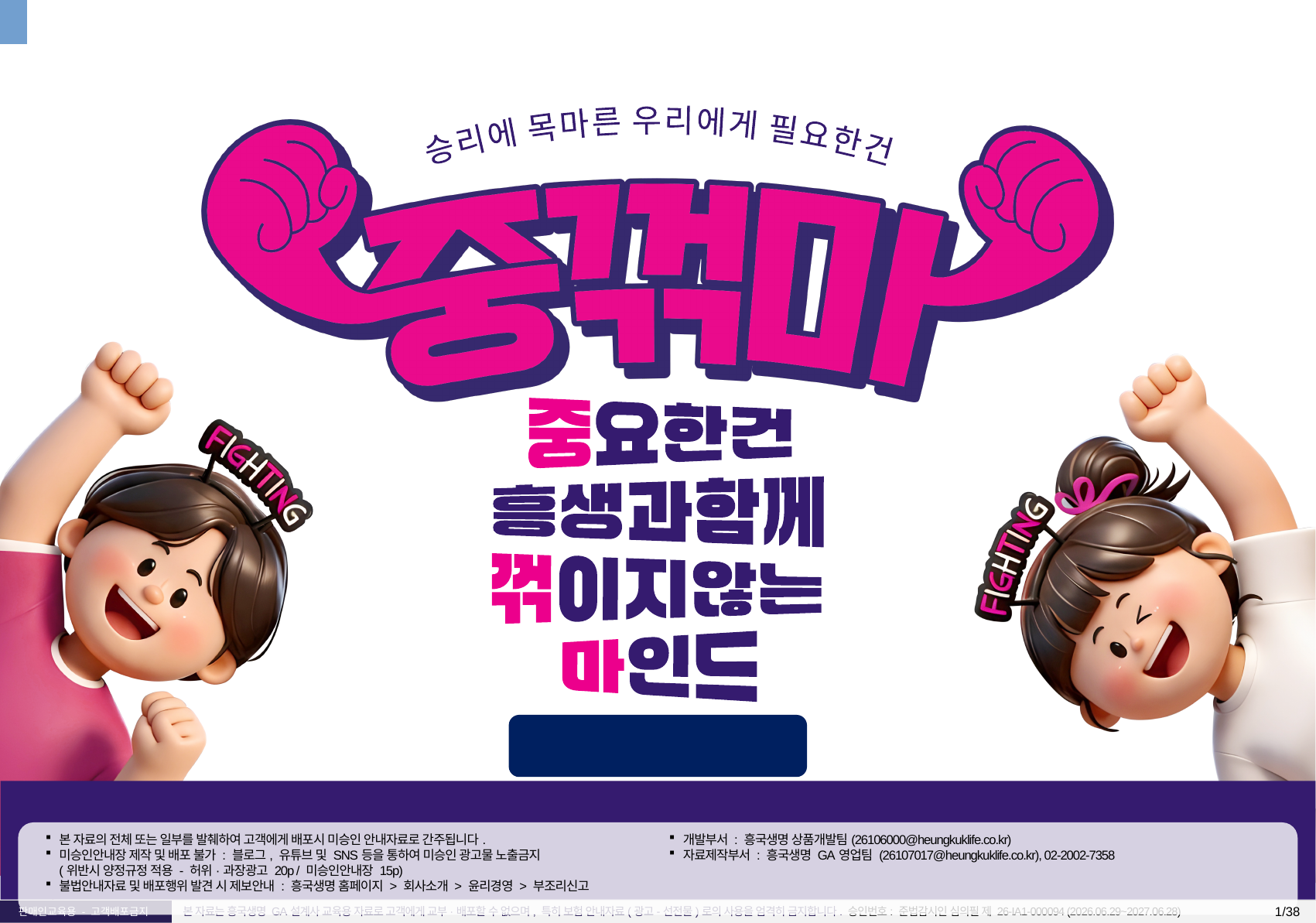

흥국생명 7월 영업방향
본 자료의 전체 또는 일부를 발췌하여 고객에게 배포시 미승인 안내자료로 간주됩니다.
미승인안내장 제작 및 배포 불가 : 블로그, 유튜브 및 SNS등을 통하여 미승인 광고물 노출금지
(위반시 양정규정 적용 - 허위·과장광고 20p / 미승인안내장 15p)
불법안내자료 및 배포행위 발견 시 제보안내 : 흥국생명 홈페이지 > 회사소개 > 윤리경영 > 부조리신고
개발부서 : 흥국생명 상품개발팀(26106000@heungkuklife.co.kr)
자료제작부서 : 흥국생명 GA영업팀 (26107017@heungkuklife.co.kr), 02-2002-7358
1/38